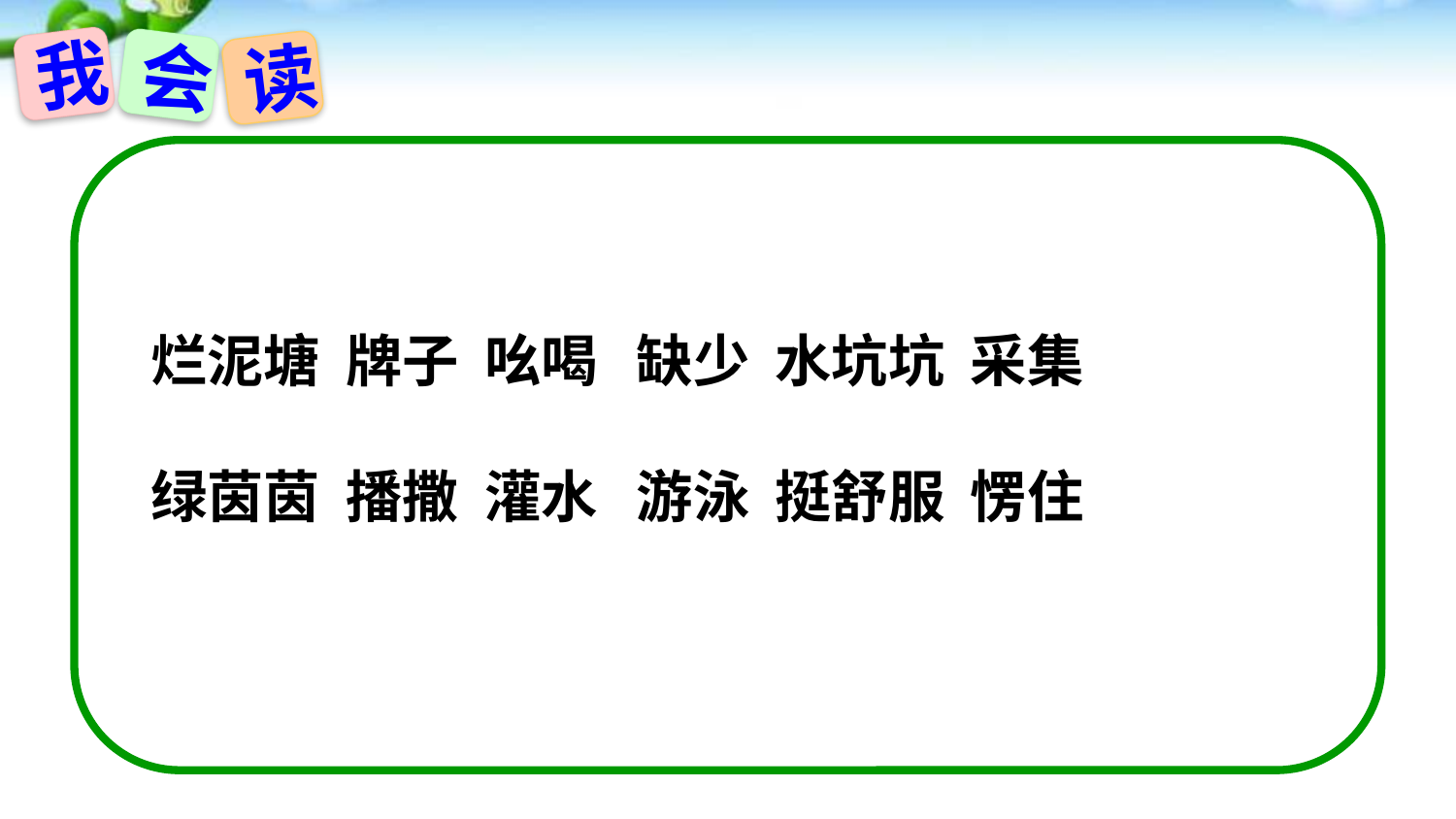

我
会
读

烂泥塘  牌子  吆喝   缺少  水坑坑  采集

绿茵茵  播撒  灌水   游泳  挺舒服  愣住